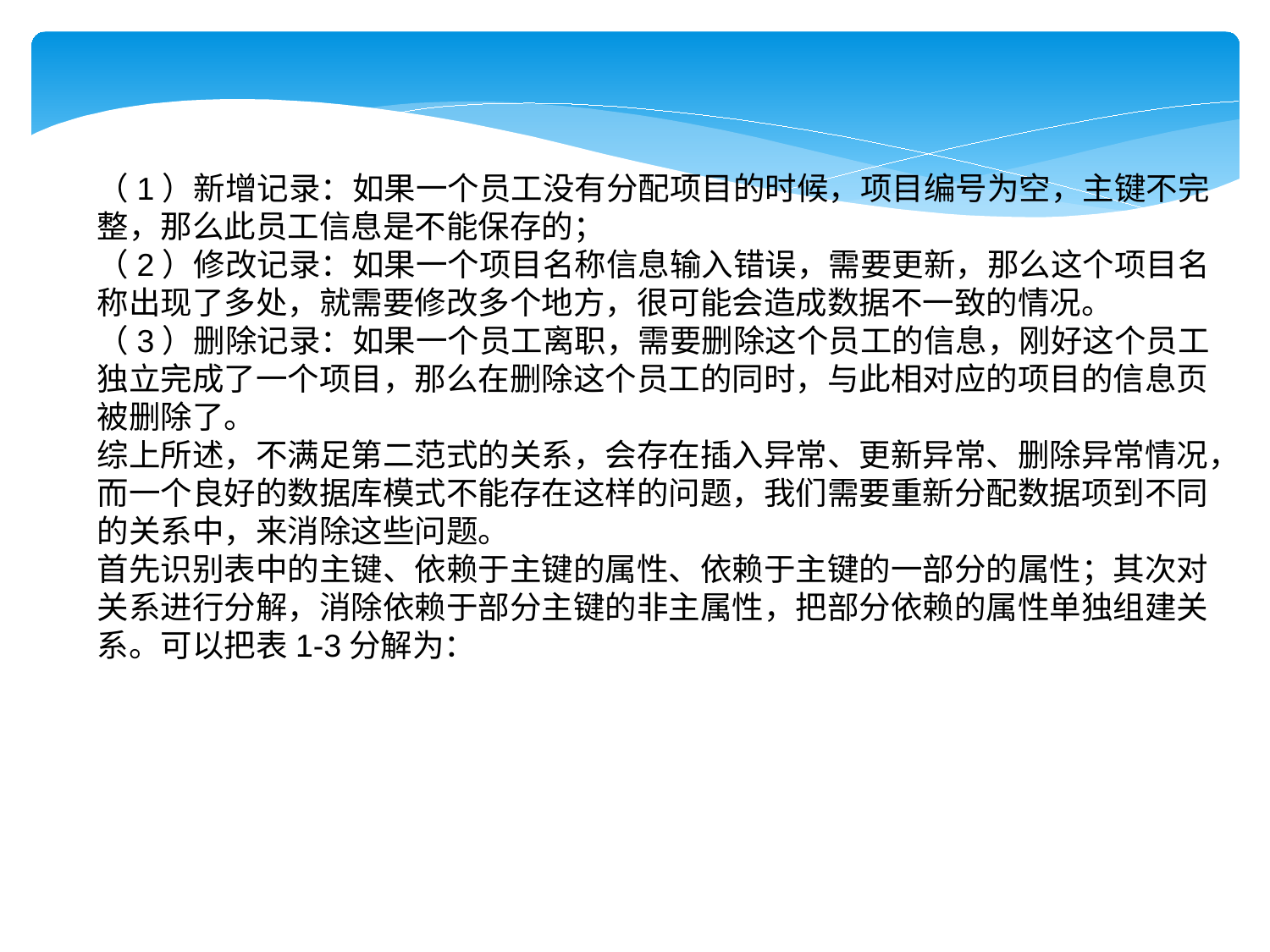

（1）新增记录：如果一个员工没有分配项目的时候，项目编号为空，主键不完整，那么此员工信息是不能保存的；
（2）修改记录：如果一个项目名称信息输入错误，需要更新，那么这个项目名称出现了多处，就需要修改多个地方，很可能会造成数据不一致的情况。
（3）删除记录：如果一个员工离职，需要删除这个员工的信息，刚好这个员工独立完成了一个项目，那么在删除这个员工的同时，与此相对应的项目的信息页被删除了。
综上所述，不满足第二范式的关系，会存在插入异常、更新异常、删除异常情况，而一个良好的数据库模式不能存在这样的问题，我们需要重新分配数据项到不同的关系中，来消除这些问题。
首先识别表中的主键、依赖于主键的属性、依赖于主键的一部分的属性；其次对关系进行分解，消除依赖于部分主键的非主属性，把部分依赖的属性单独组建关系。可以把表1-3分解为：